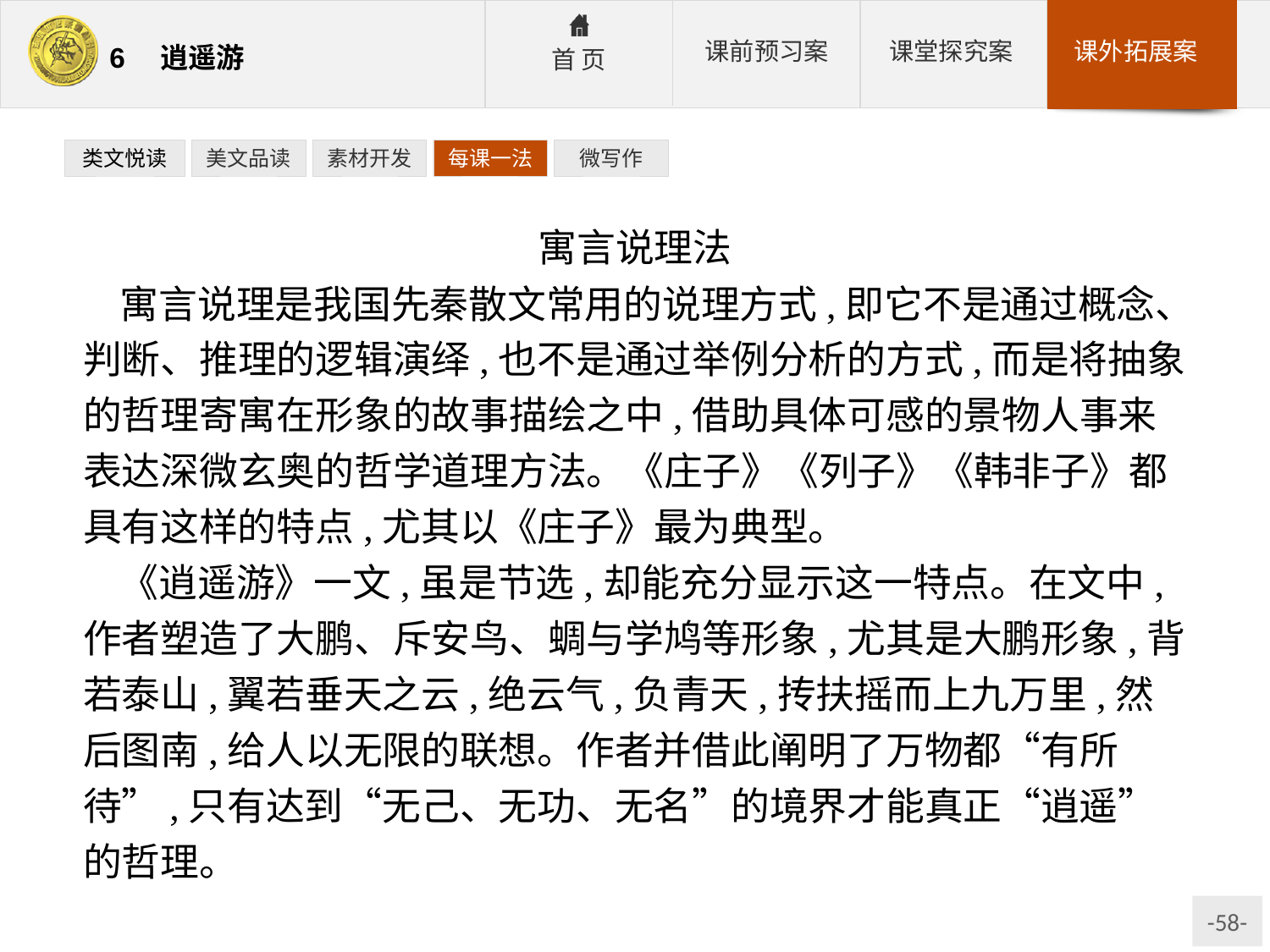

类文悦读
美文品读
素材开发
每课一法
微写作
寓言说理法
寓言说理是我国先秦散文常用的说理方式,即它不是通过概念、判断、推理的逻辑演绎,也不是通过举例分析的方式,而是将抽象的哲理寄寓在形象的故事描绘之中,借助具体可感的景物人事来表达深微玄奥的哲学道理方法。《庄子》《列子》《韩非子》都具有这样的特点,尤其以《庄子》最为典型。
《逍遥游》一文,虽是节选,却能充分显示这一特点。在文中,作者塑造了大鹏、斥安鸟、蜩与学鸠等形象,尤其是大鹏形象,背若泰山,翼若垂天之云,绝云气,负青天,抟扶摇而上九万里,然后图南,给人以无限的联想。作者并借此阐明了万物都“有所待”,只有达到“无己、无功、无名”的境界才能真正“逍遥”的哲理。